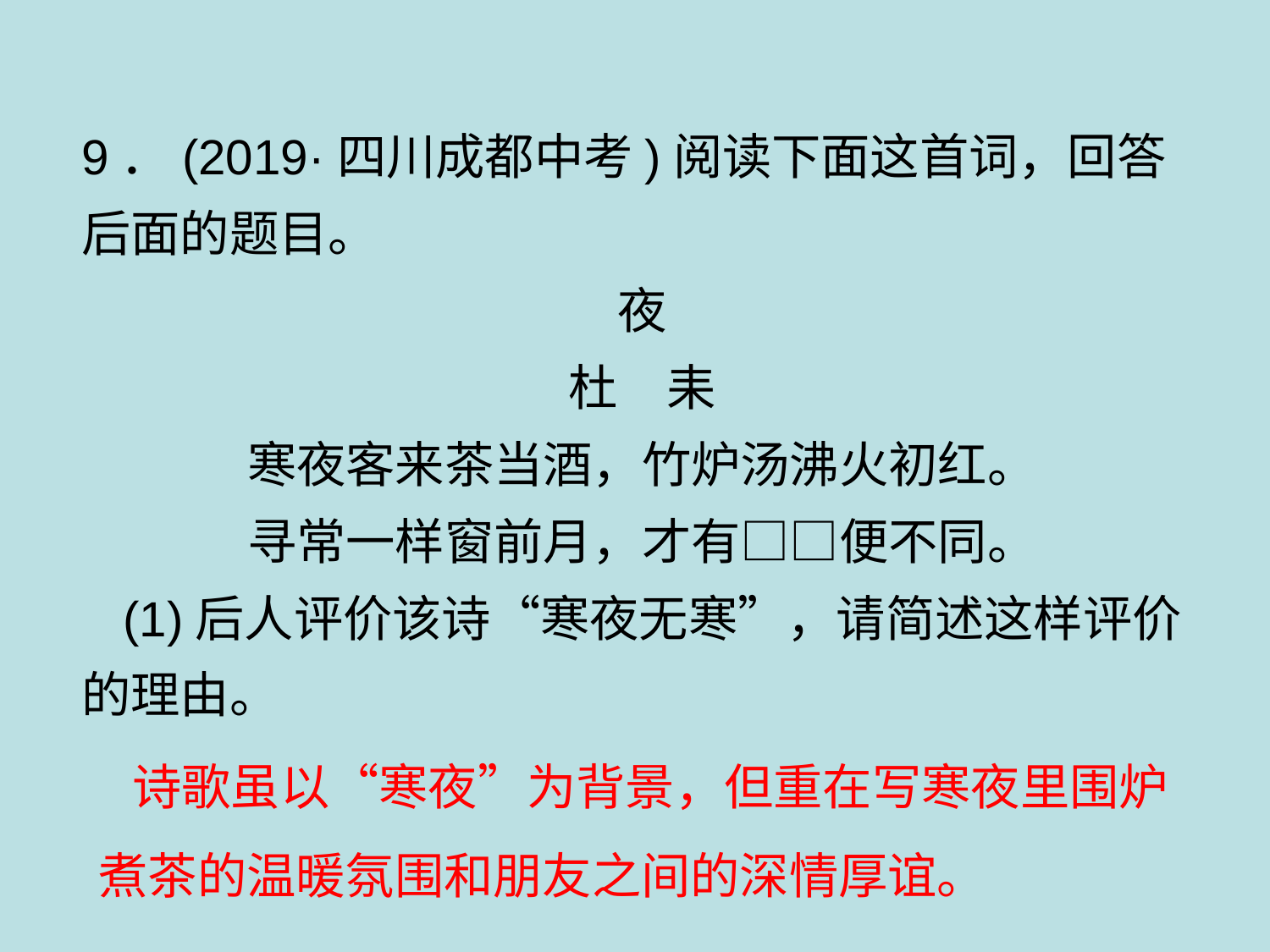

9．(2019·四川成都中考)阅读下面这首词，回答后面的题目。
夜
杜　耒
寒夜客来茶当酒，竹炉汤沸火初红。
寻常一样窗前月，才有□□便不同。
   (1)后人评价该诗“寒夜无寒”，请简述这样评价的理由。
  诗歌虽以“寒夜”为背景，但重在写寒夜里围炉煮茶的温暖氛围和朋友之间的深情厚谊。